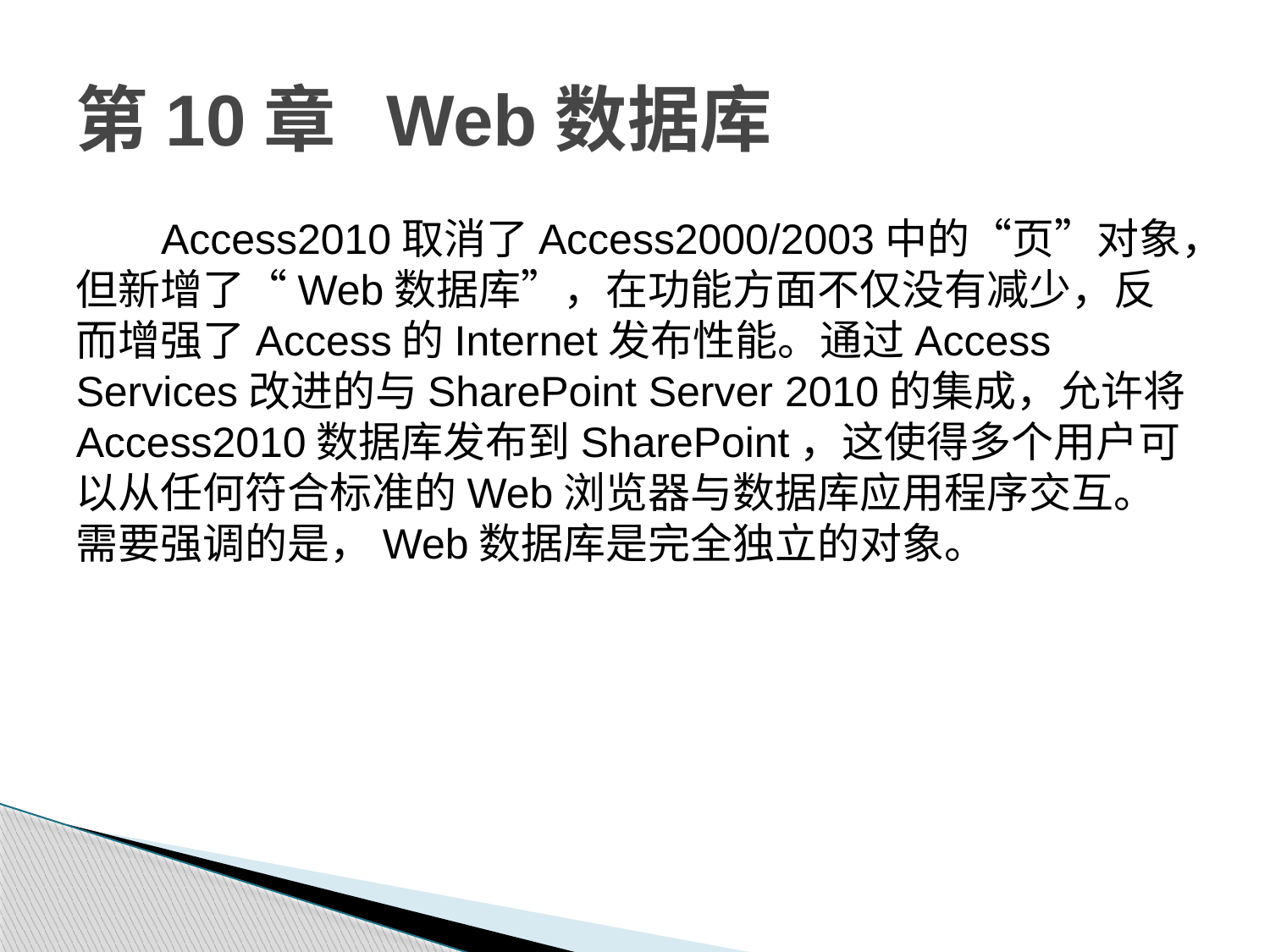

# 第10章  Web数据库
Access2010取消了Access2000/2003中的“页”对象，但新增了“Web数据库”，在功能方面不仅没有减少，反而增强了Access的Internet发布性能。通过Access Services改进的与SharePoint Server 2010的集成，允许将Access2010数据库发布到SharePoint，这使得多个用户可以从任何符合标准的Web浏览器与数据库应用程序交互。需要强调的是，Web数据库是完全独立的对象。